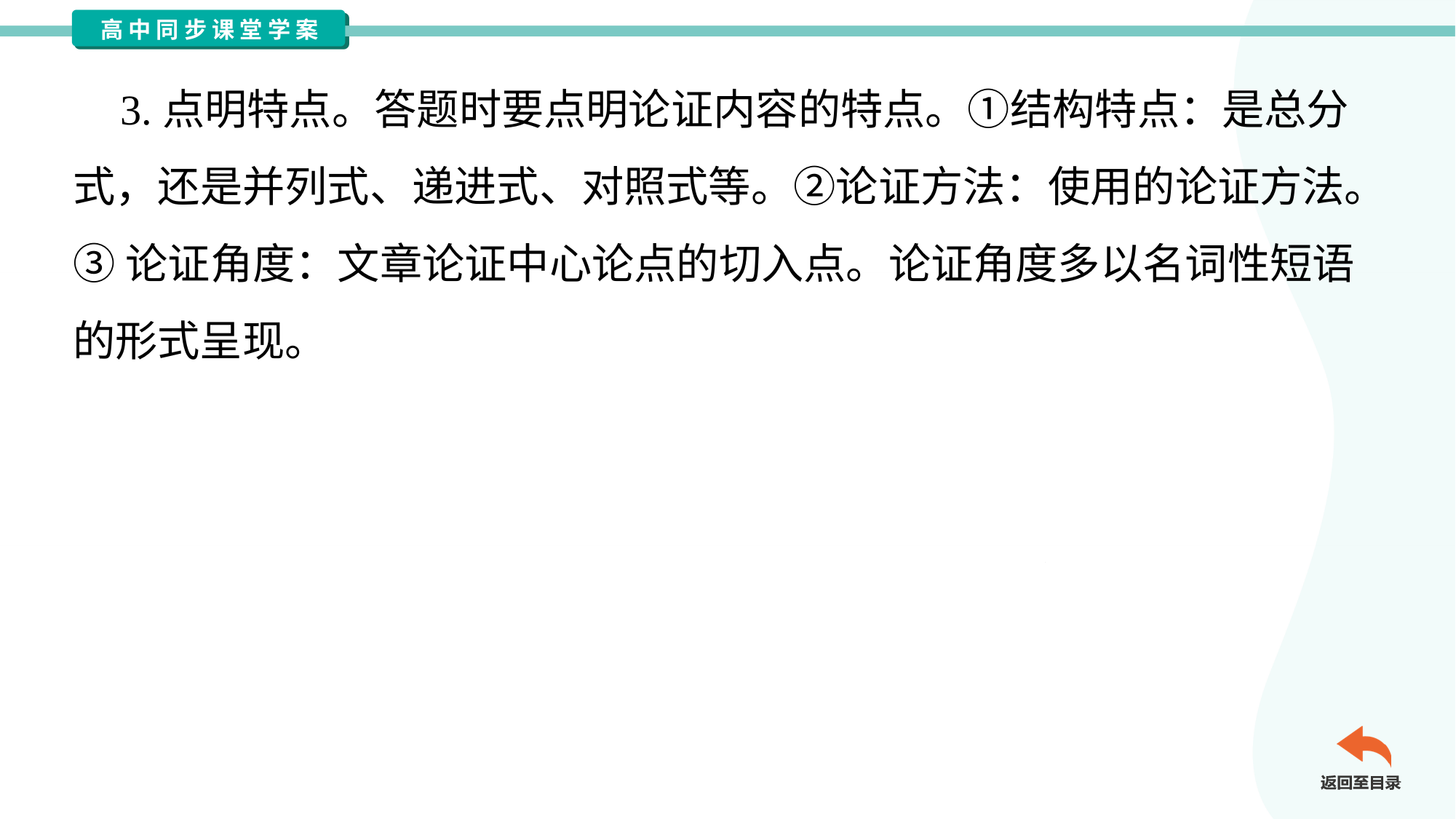

3.点明特点。答题时要点明论证内容的特点。①结构特点：是总分
式，还是并列式、递进式、对照式等。②论证方法：使用的论证方法。
③论证角度：文章论证中心论点的切入点。论证角度多以名词性短语
的形式呈现。